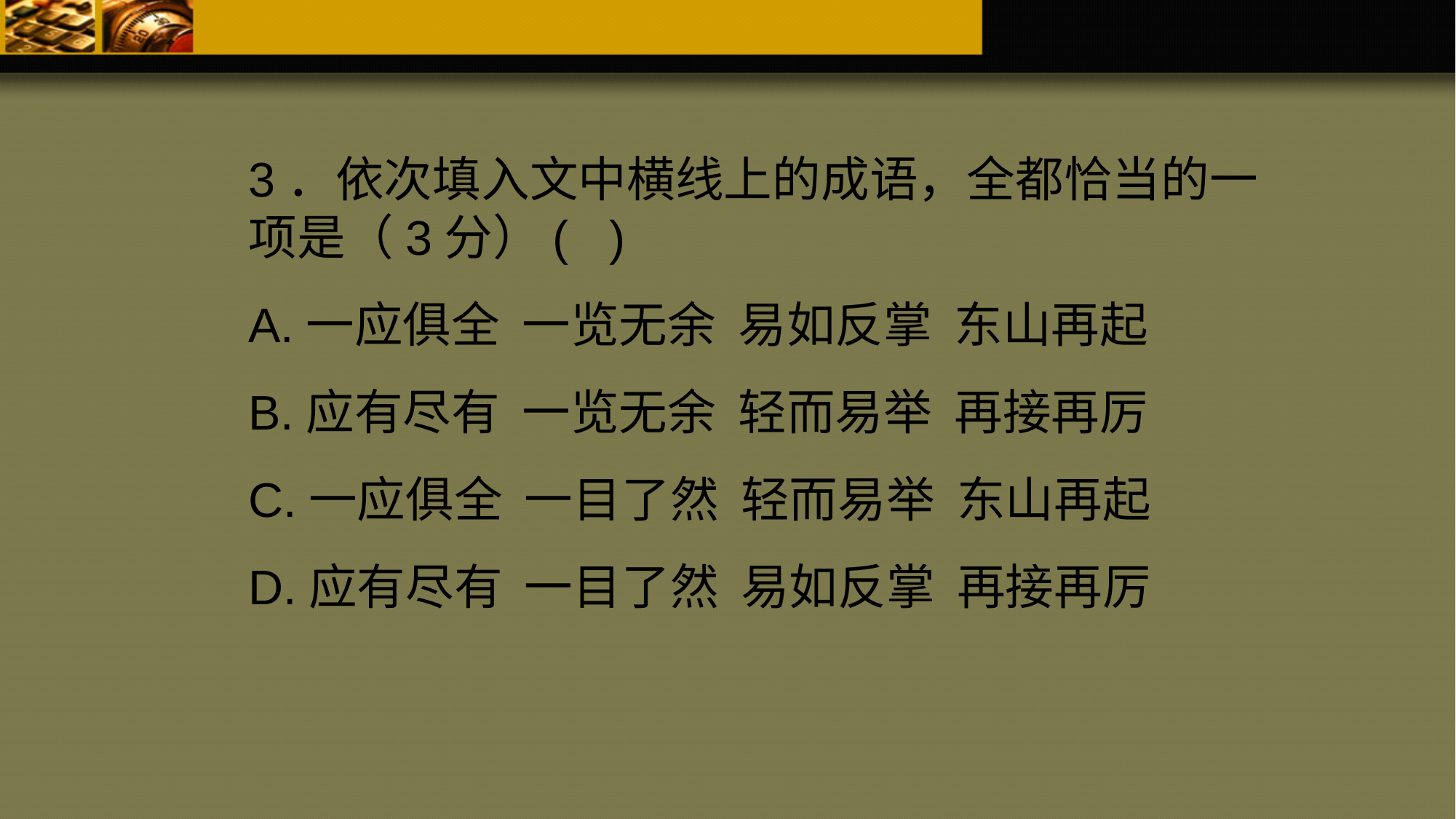

3．依次填入文中横线上的成语，全都恰当的一项是（3分）(   )
A.一应俱全  一览无余  易如反掌  东山再起
B.应有尽有  一览无余  轻而易举  再接再厉
C.一应俱全  一目了然  轻而易举  东山再起
D.应有尽有  一目了然  易如反掌  再接再厉
10